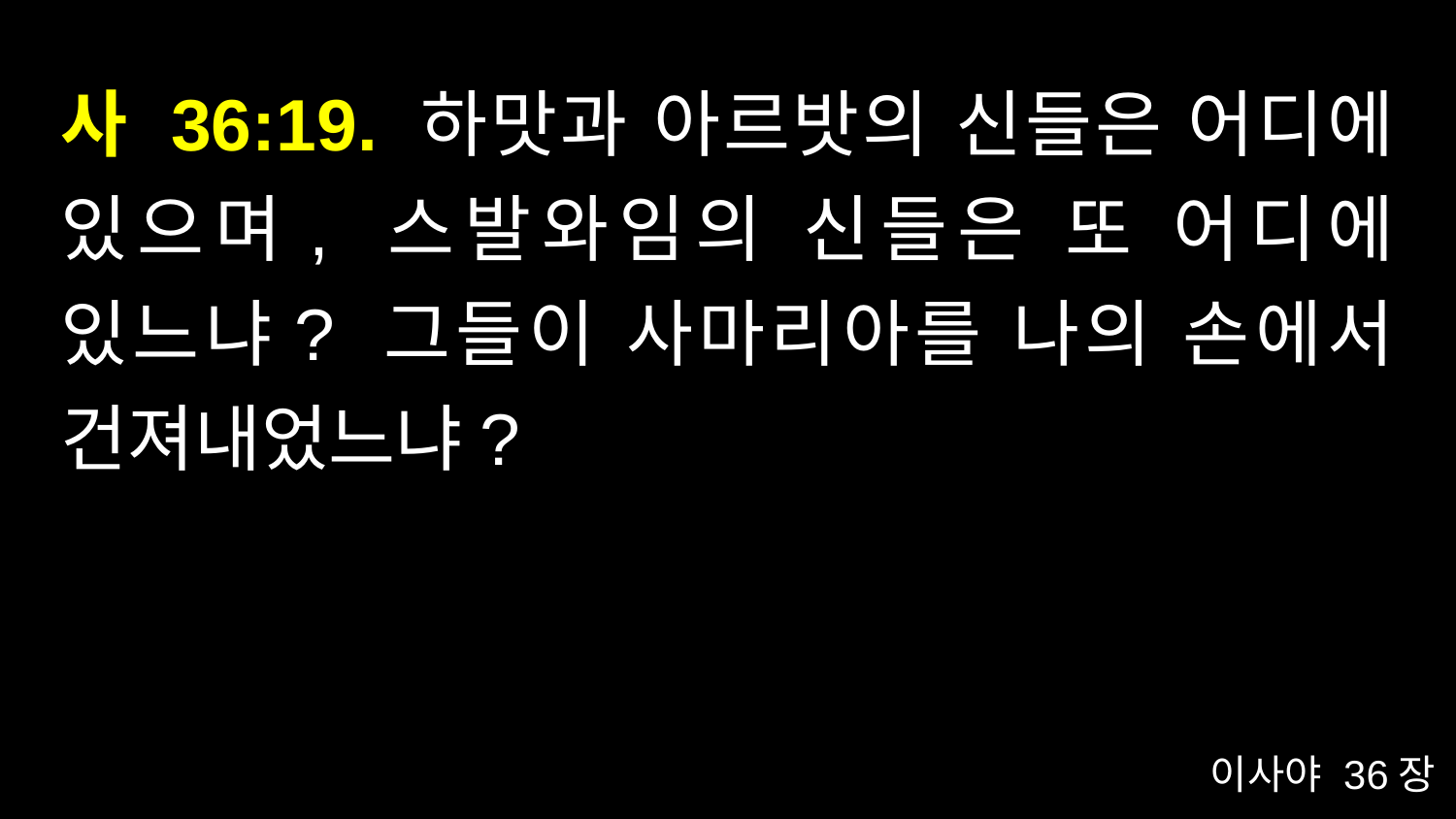

# 사 36:19. 하맛과 아르밧의 신들은 어디에 있으며, 스발와임의 신들은 또 어디에 있느냐? 그들이 사마리아를 나의 손에서 건져내었느냐?
이사야 36장